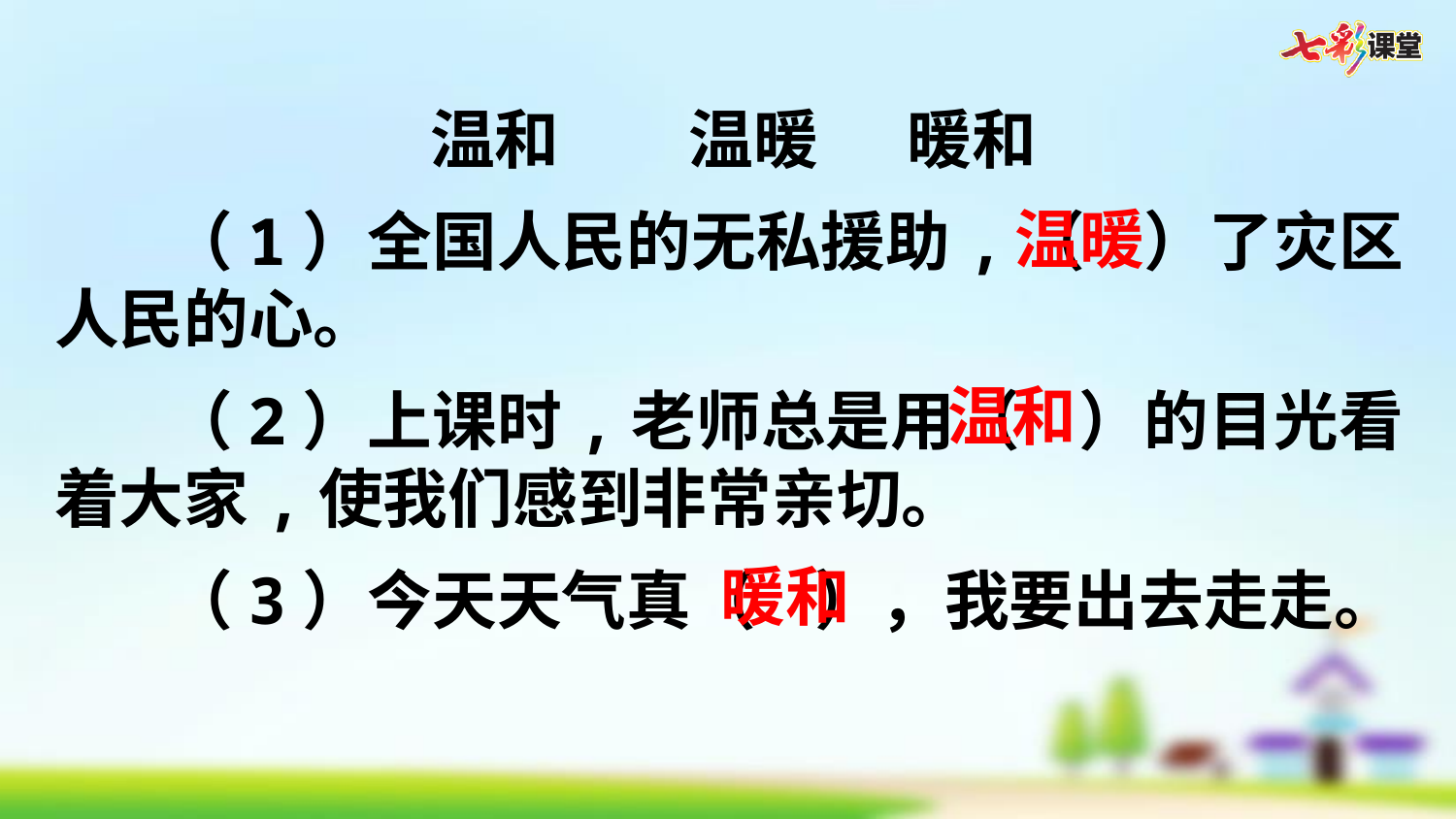

温和　　温暖      暖和
（1）全国人民的无私援助,（    ）了灾区人民的心。
（2）上课时,老师总是用（    ）的目光看着大家,使我们感到非常亲切。
（3）今天天气真（    ），我要出去走走。
温暖
温和
暖和